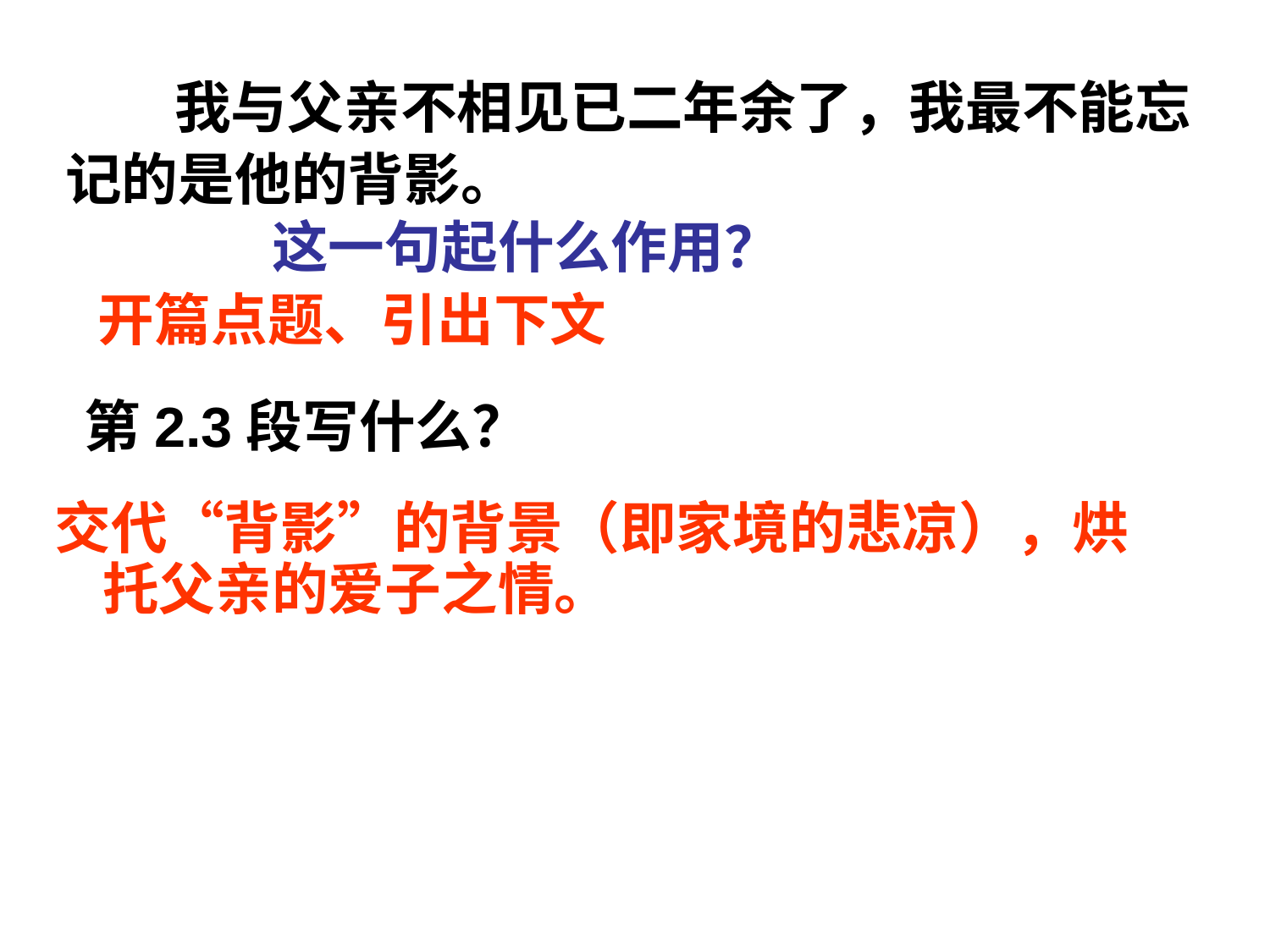

# 我与父亲不相见已二年余了，我最不能忘记的是他的背影。 这一句起什么作用？
开篇点题、引出下文

第2.3段写什么？

交代“背影”的背景（即家境的悲凉），烘托父亲的爱子之情。